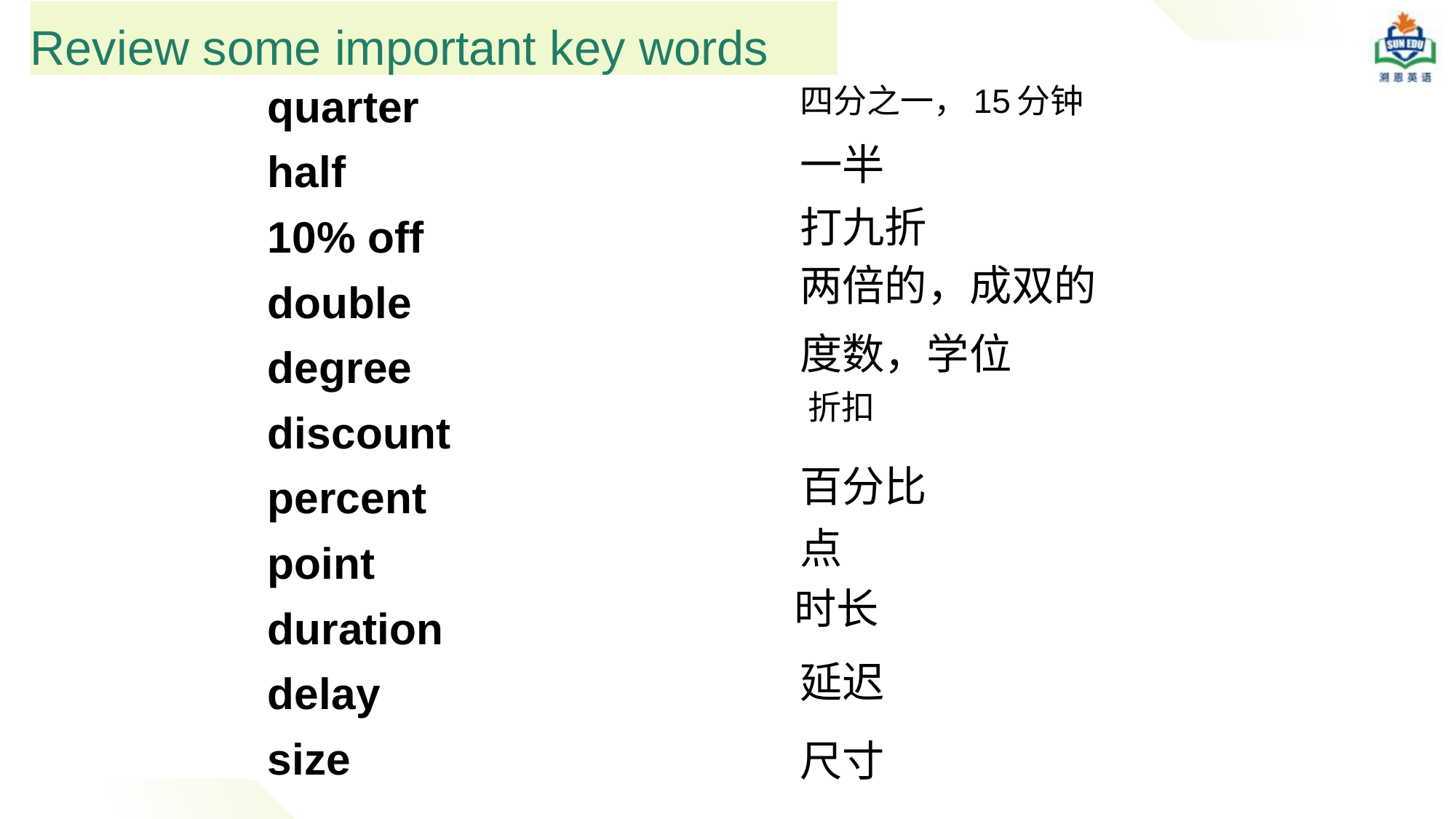

# Review some important key words
quarter
half
10% off
double
degree
discount
percent
point
duration
delay
size

四分之一，15分钟

一半
打九折
两倍的，成双的
度数，学位
 折扣
百分比
点
时长
延迟
尺寸